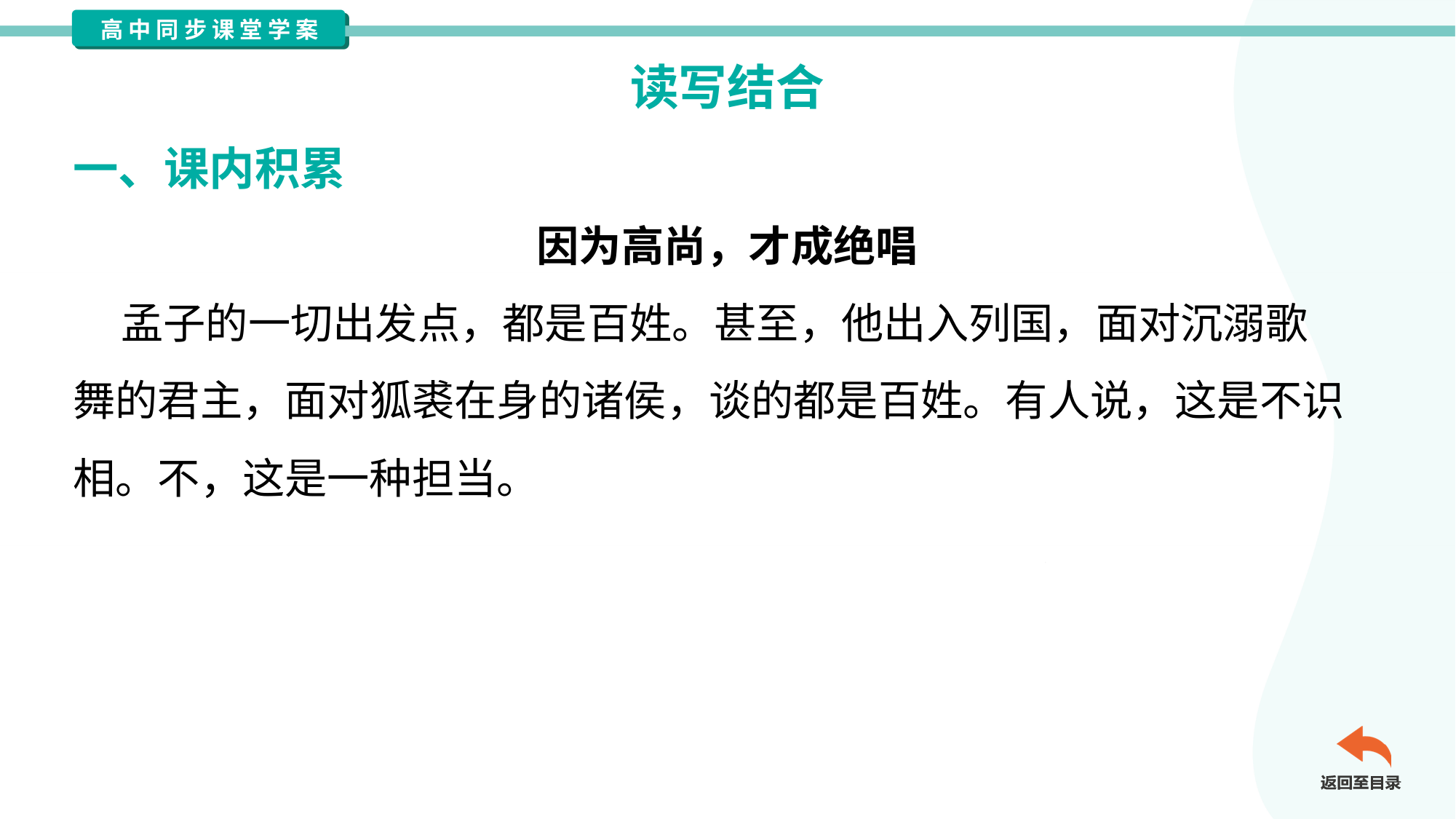

读写结合
一、课内积累
因为高尚，才成绝唱
    孟子的一切出发点，都是百姓。甚至，他出入列国，面对沉溺歌
舞的君主，面对狐裘在身的诸侯，谈的都是百姓。有人说，这是不识
相。不，这是一种担当。